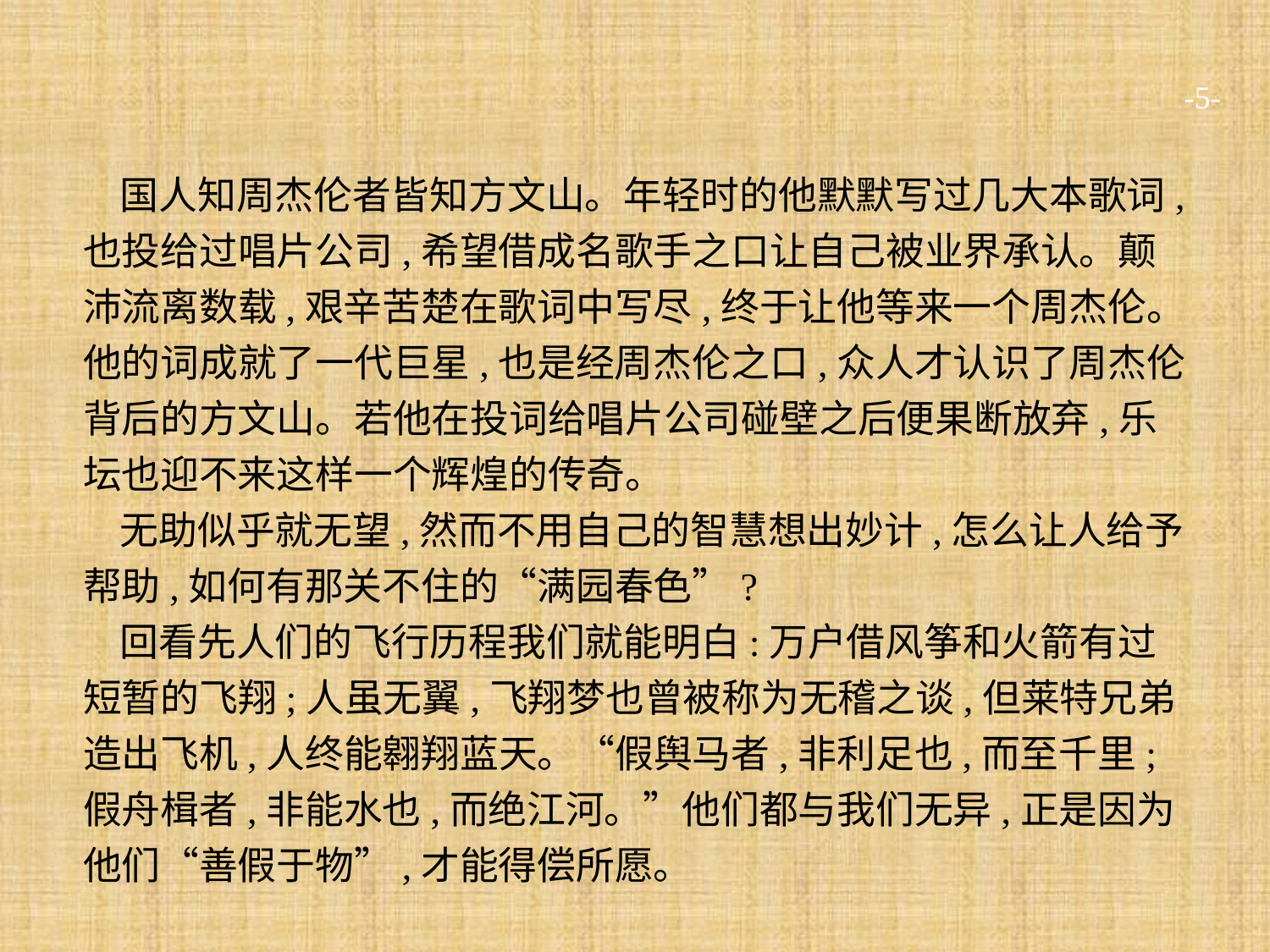

-5-
国人知周杰伦者皆知方文山。年轻时的他默默写过几大本歌词,也投给过唱片公司,希望借成名歌手之口让自己被业界承认。颠沛流离数载,艰辛苦楚在歌词中写尽,终于让他等来一个周杰伦。他的词成就了一代巨星,也是经周杰伦之口,众人才认识了周杰伦背后的方文山。若他在投词给唱片公司碰壁之后便果断放弃,乐坛也迎不来这样一个辉煌的传奇。
无助似乎就无望,然而不用自己的智慧想出妙计,怎么让人给予帮助,如何有那关不住的“满园春色”?
回看先人们的飞行历程我们就能明白:万户借风筝和火箭有过短暂的飞翔;人虽无翼,飞翔梦也曾被称为无稽之谈,但莱特兄弟造出飞机,人终能翱翔蓝天。“假舆马者,非利足也,而至千里;假舟楫者,非能水也,而绝江河。”他们都与我们无异,正是因为他们“善假于物”,才能得偿所愿。